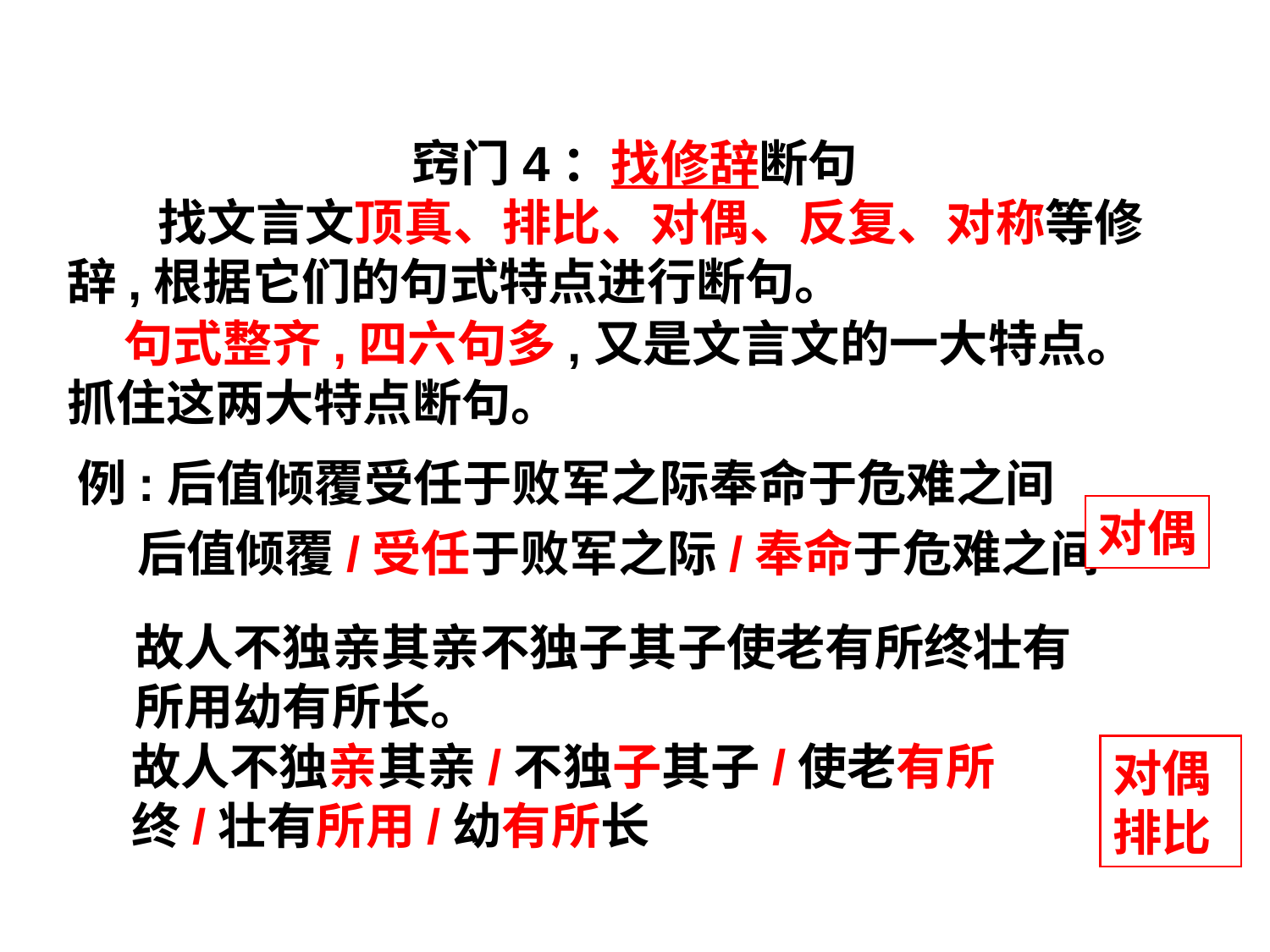

窍门4：找修辞断句
       找文言文顶真、排比、对偶、反复、对称等修辞,根据它们的句式特点进行断句。
    句式整齐,四六句多,又是文言文的一大特点。抓住这两大特点断句。
例:后值倾覆受任于败军之际奉命于危难之间
对偶
后值倾覆/受任于败军之际/奉命于危难之间
故人不独亲其亲不独子其子使老有所终壮有所用幼有所长。
故人不独亲其亲/不独子其子/使老有所终/壮有所用/幼有所长
对偶排比